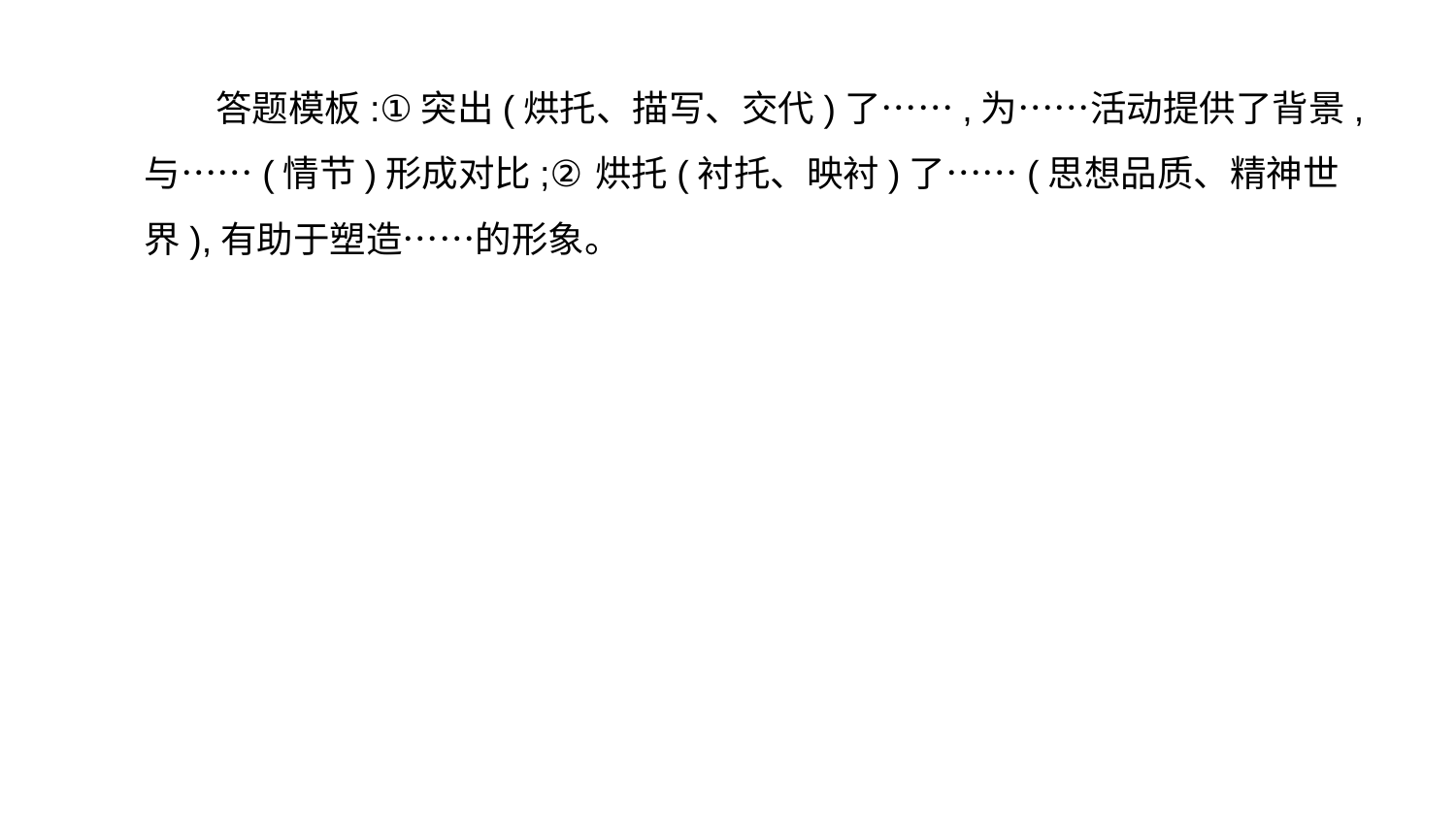

答题模板:①突出(烘托、描写、交代)了……,为……活动提供了背景,与……(情节)形成对比;②烘托(衬托、映衬)了……(思想品质、精神世界),有助于塑造……的形象。